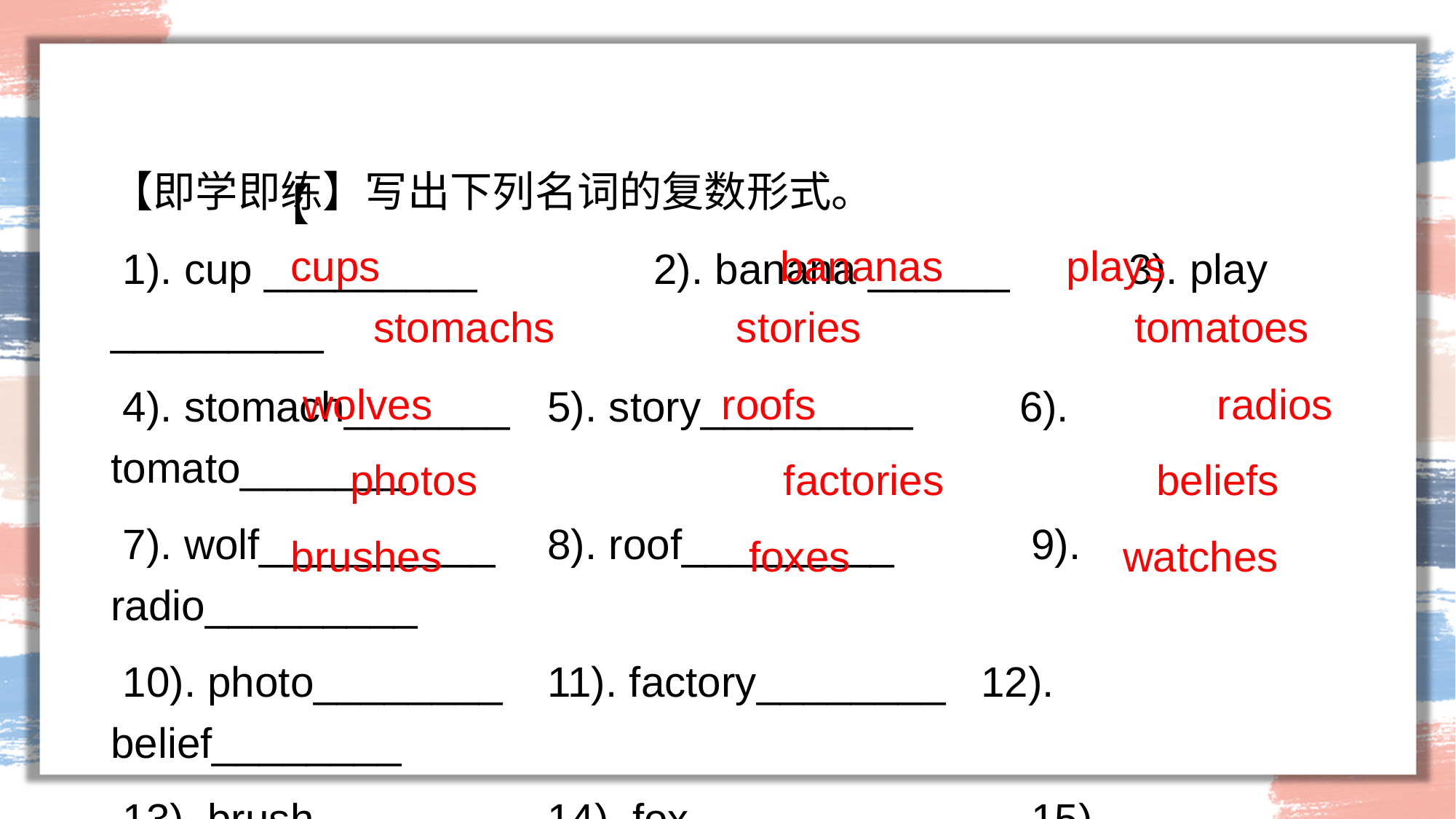

#
【即学即练】写出下列名词的复数形式。
 1). cup _________	         2). banana ______	   3). play _________
 4). stomach_______	5). story_________	   6). tomato_______
 7). wolf__________   	8). roof_________	    9). radio_________
 10). photo________	11). factory________   12). belief________
 13). brush ________	14). fox________	    15). watch_______
【
  cups        	                         bananas   	   plays
         stomachs  	            stories	                  tomatoes
   wolves  	                    roofs	                         radios
       photos    	                factories                  beliefs
  brushes                          foxes	                 watches